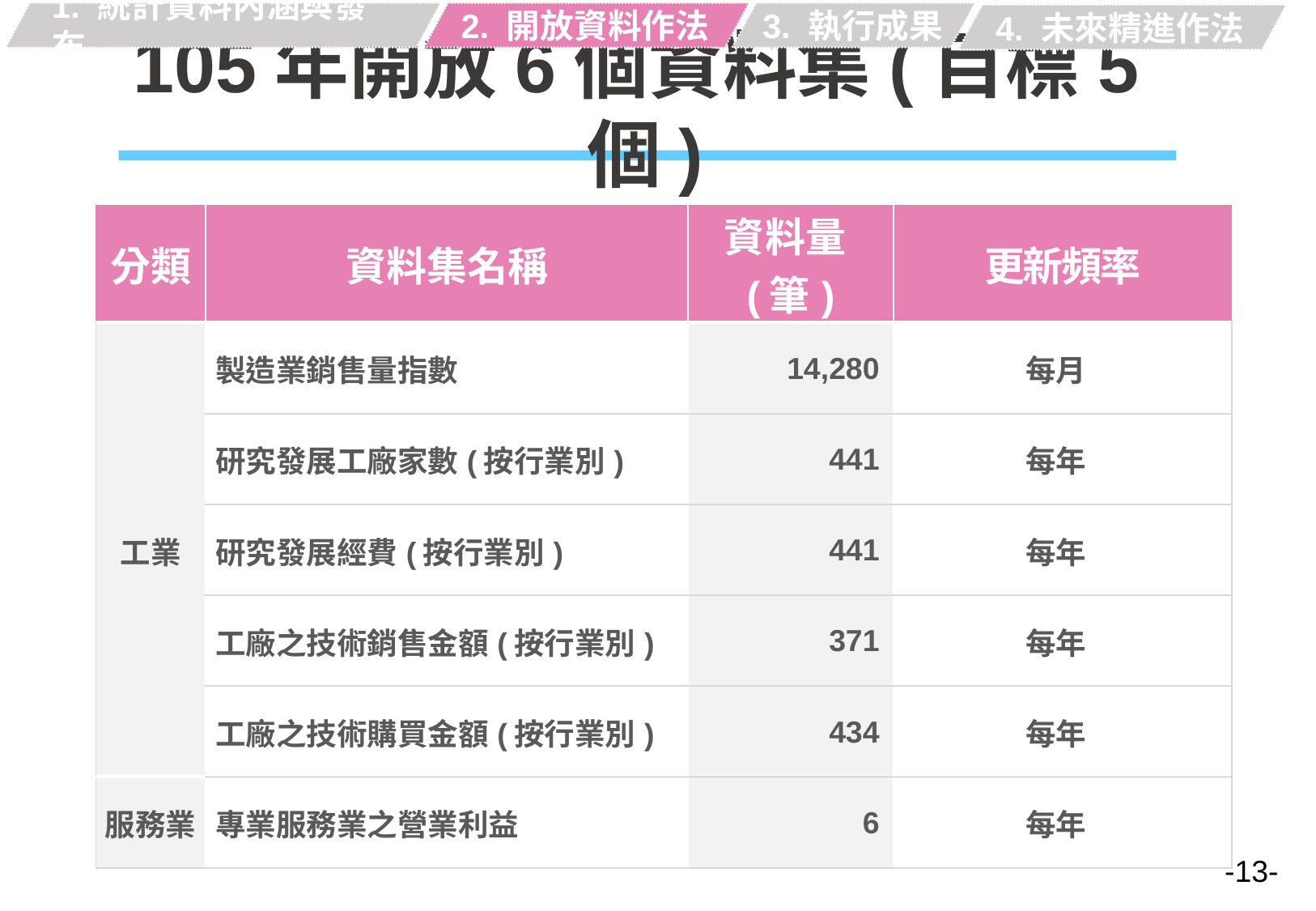

1. 統計資料內涵與發布
2. 開放資料作法
3. 執行成果
4. 未來精進作法
# 105年開放6個資料集(目標5個)
| 分類 | 資料集名稱 | 資料量(筆) | 更新頻率 |
| --- | --- | --- | --- |
| 工業 | 製造業銷售量指數 | 14,280 | 每月 |
|  | 研究發展工廠家數(按行業別) | 441 | 每年 |
|  | 研究發展經費(按行業別) | 441 | 每年 |
|  | 工廠之技術銷售金額(按行業別) | 371 | 每年 |
|  | 工廠之技術購買金額(按行業別) | 434 | 每年 |
| 服務業 | 專業服務業之營業利益 | 6 | 每年 |
-13-